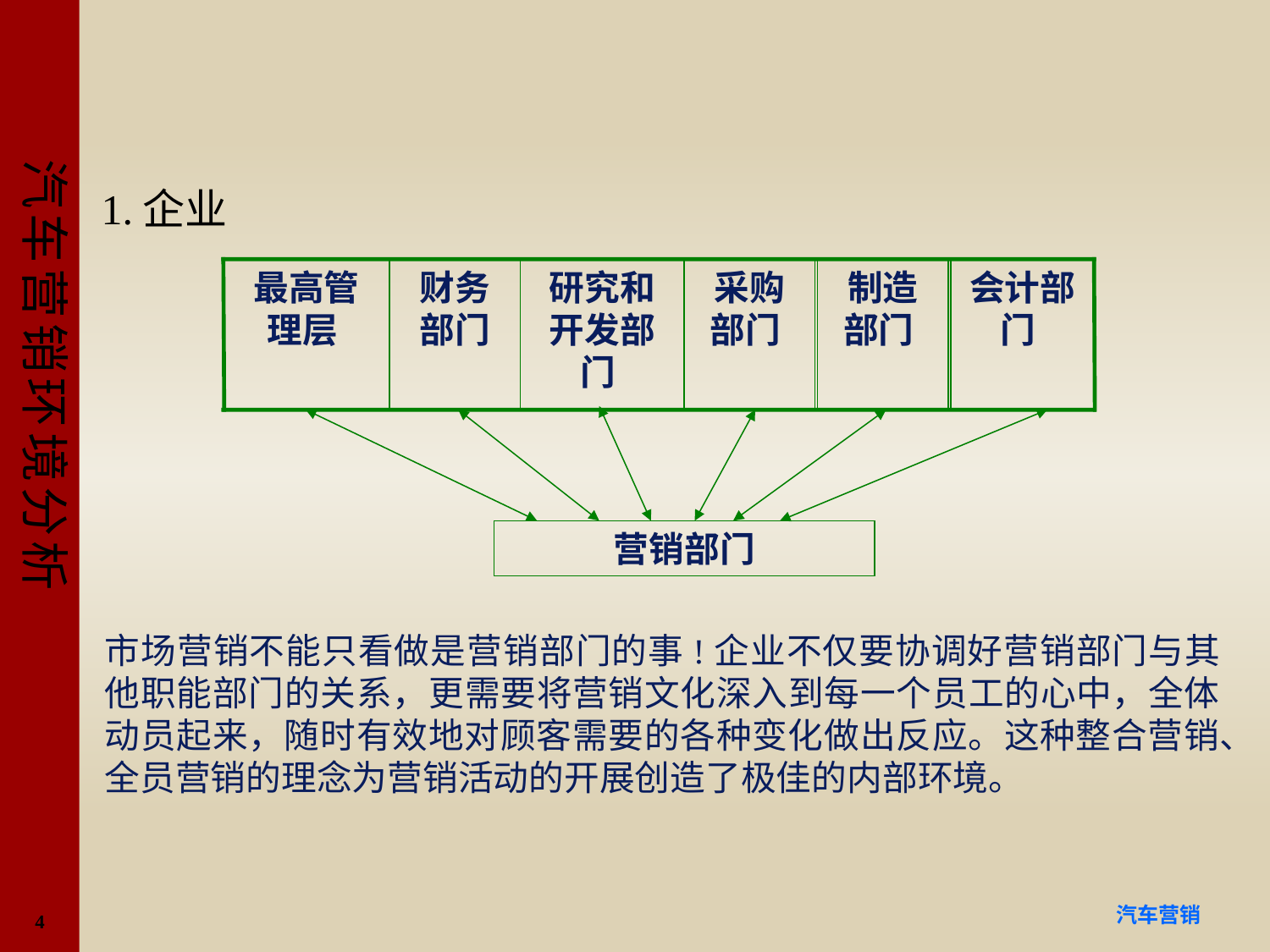

#
1.企业
最高管理层

财务部门

研究和开发部门
采购部门

制造部门
会计部门

营销部门
市场营销不能只看做是营销部门的事!企业不仅要协调好营销部门与其他职能部门的关系，更需要将营销文化深入到每一个员工的心中，全体动员起来，随时有效地对顾客需要的各种变化做出反应。这种整合营销、全员营销的理念为营销活动的开展创造了极佳的内部环境。
4